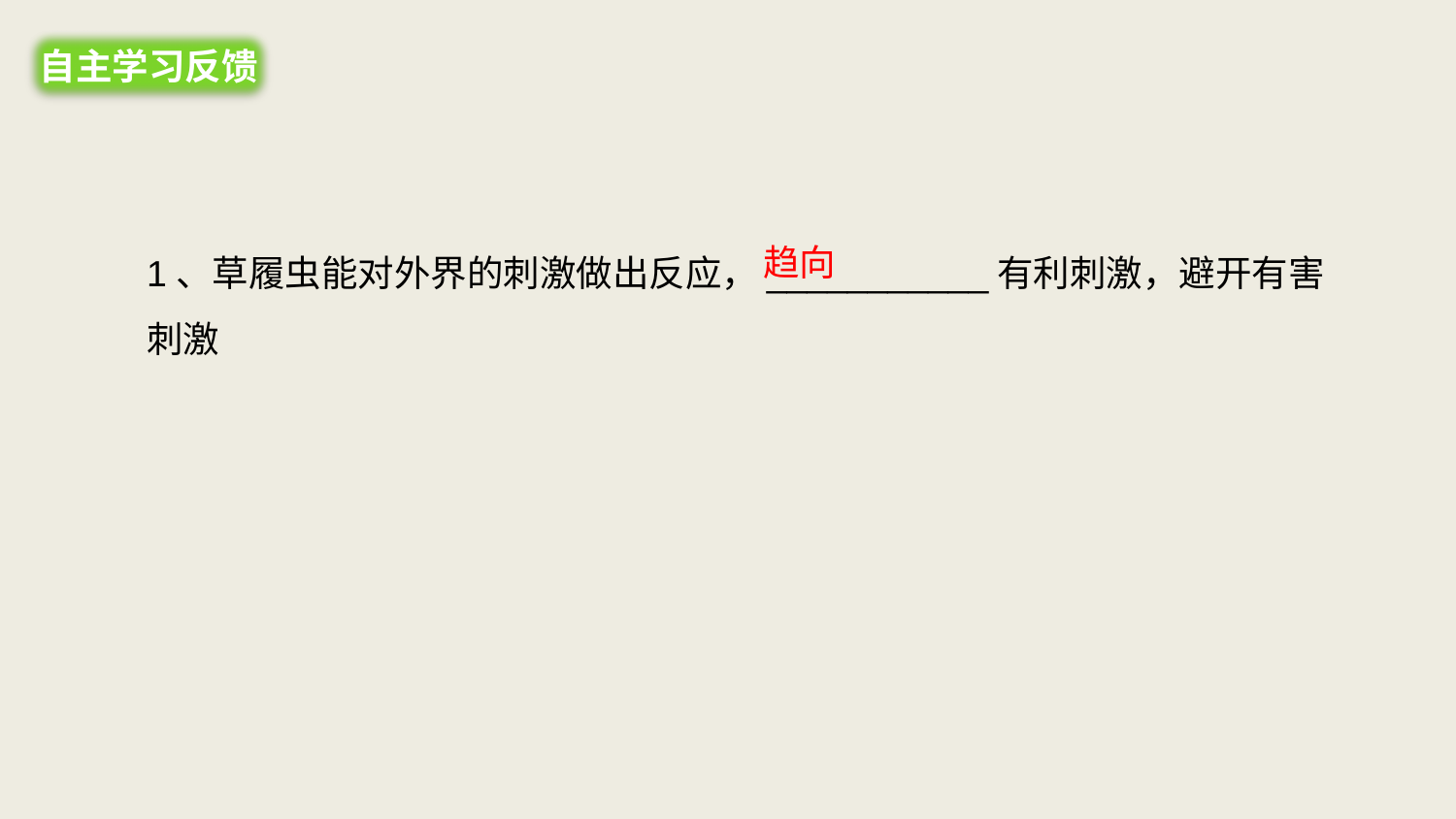

自主学习反馈
1、草履虫能对外界的刺激做出反应，___________有利刺激，避开有害刺激
趋向